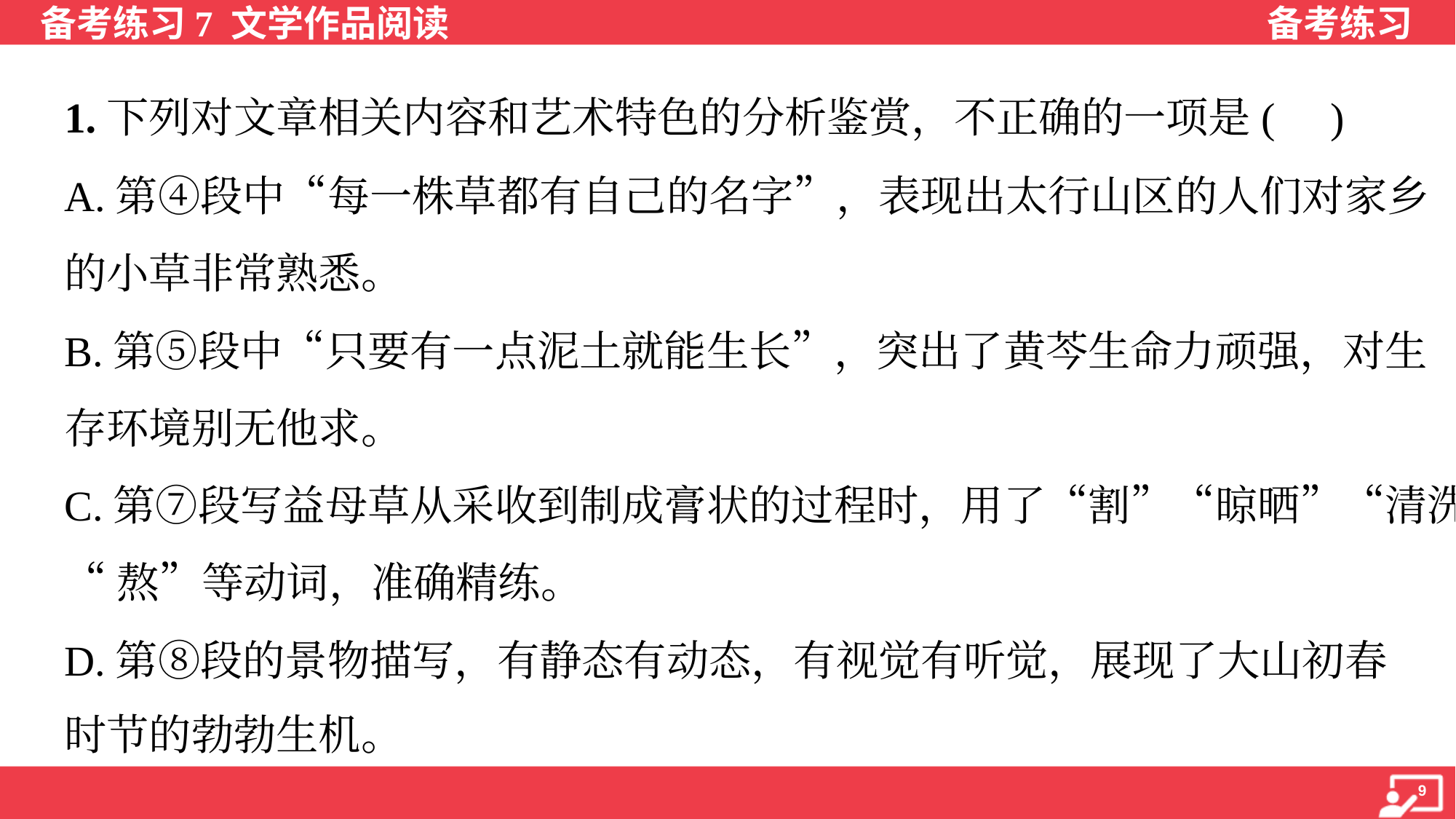

1.下列对文章相关内容和艺术特色的分析鉴赏，不正确的一项是(     )
A.第④段中“每一株草都有自己的名字”，表现出太行山区的人们对家乡
的小草非常熟悉。
B.第⑤段中“只要有一点泥土就能生长”，突出了黄芩生命力顽强，对生
存环境别无他求。
C.第⑦段写益母草从采收到制成膏状的过程时，用了“割”“晾晒”“清洗”
“熬”等动词，准确精练。
D.第⑧段的景物描写，有静态有动态，有视觉有听觉，展现了大山初春
时节的勃勃生机。